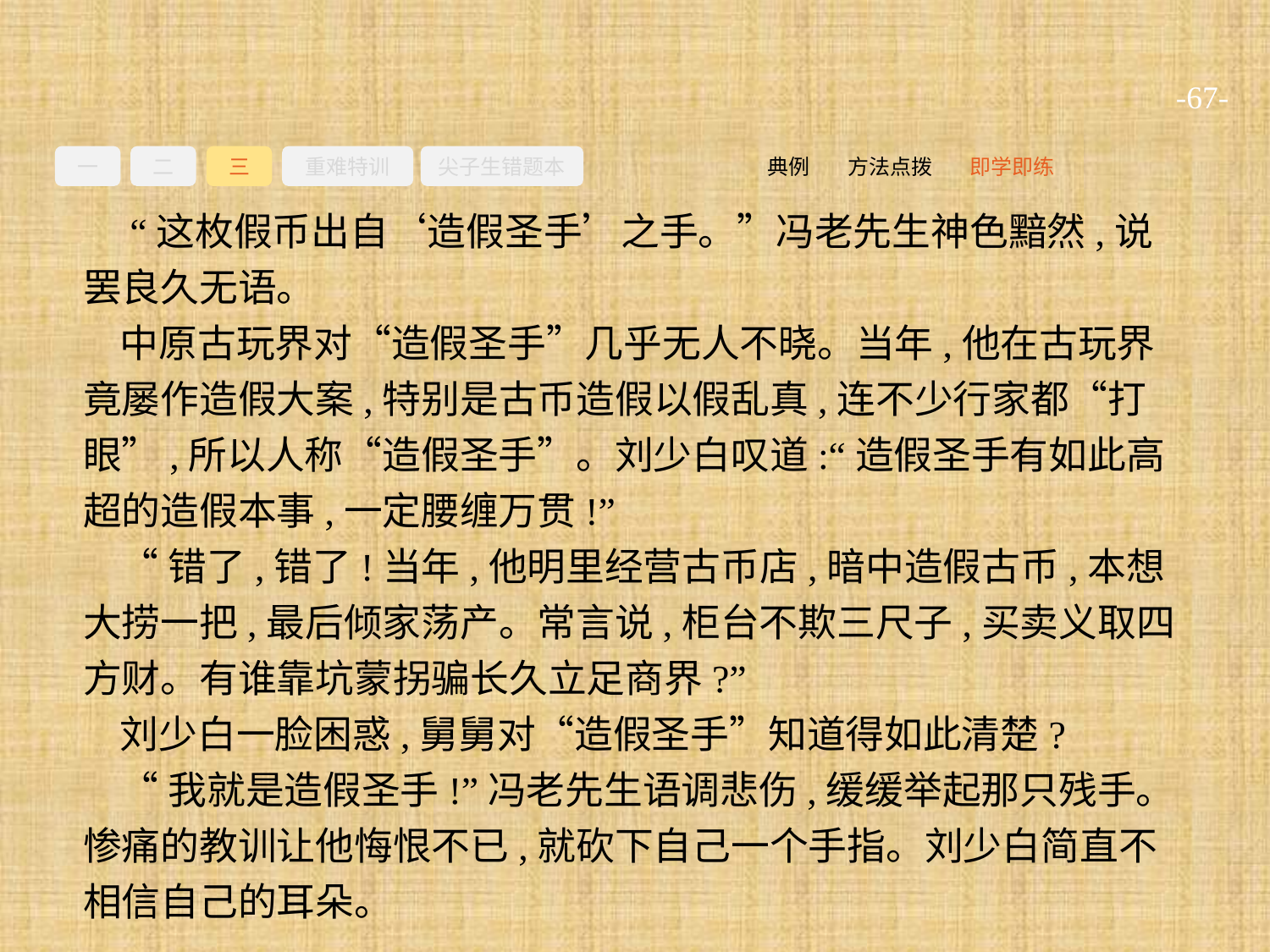

-67-
一
二
三
重难特训
尖子生错题本
即学即练
方法点拨
典例
 “这枚假币出自‘造假圣手’之手。”冯老先生神色黯然,说罢良久无语。
中原古玩界对“造假圣手”几乎无人不晓。当年,他在古玩界竟屡作造假大案,特别是古币造假以假乱真,连不少行家都“打眼”,所以人称“造假圣手”。刘少白叹道:“造假圣手有如此高超的造假本事,一定腰缠万贯!”
“错了,错了!当年,他明里经营古币店,暗中造假古币,本想大捞一把,最后倾家荡产。常言说,柜台不欺三尺子,买卖义取四方财。有谁靠坑蒙拐骗长久立足商界?”
刘少白一脸困惑,舅舅对“造假圣手”知道得如此清楚?
“我就是造假圣手!”冯老先生语调悲伤,缓缓举起那只残手。惨痛的教训让他悔恨不已,就砍下自己一个手指。刘少白简直不相信自己的耳朵。